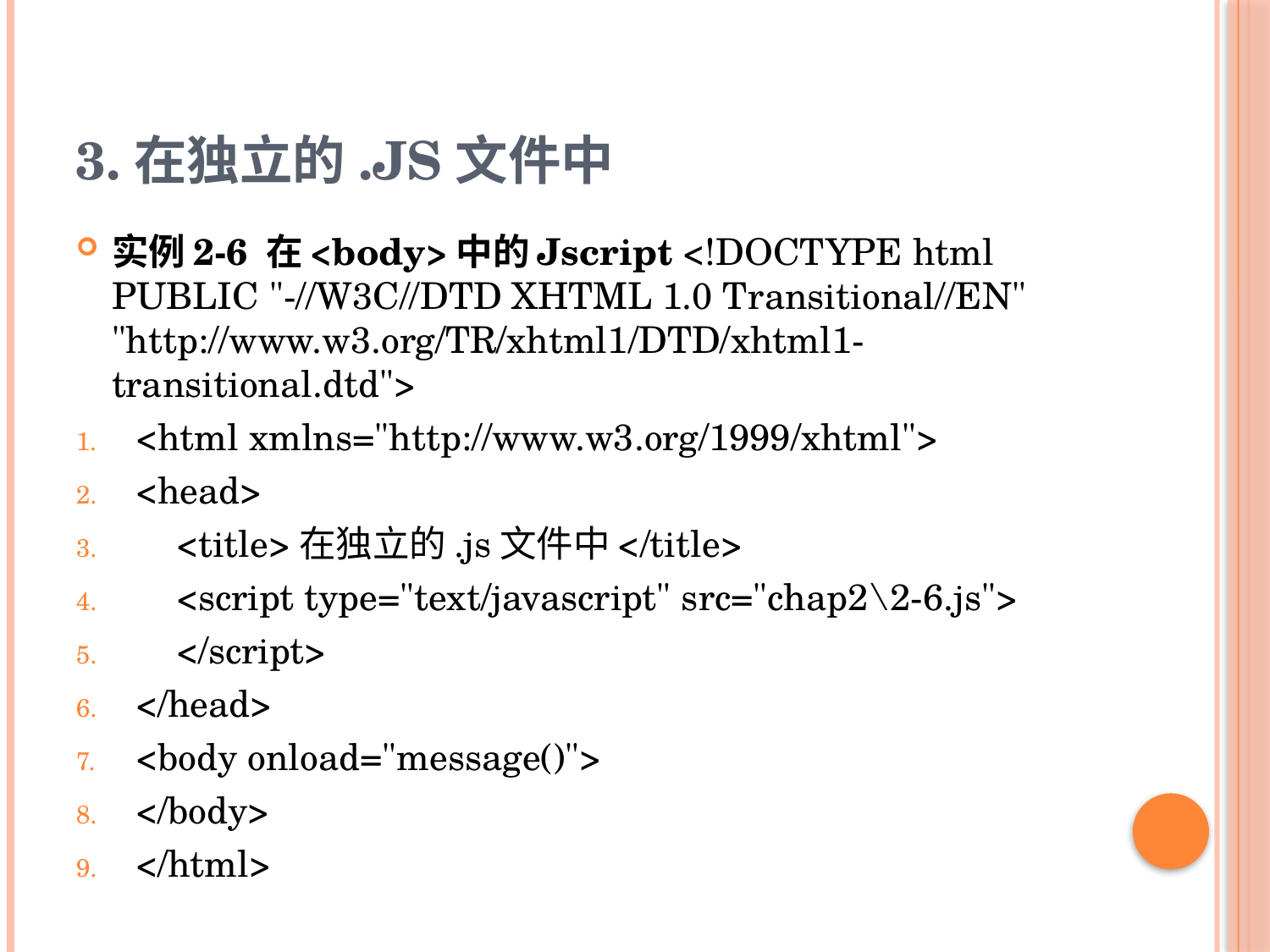

# 3.在独立的.js文件中
实例2-6 在<body>中的Jscript <!DOCTYPE html PUBLIC "-//W3C//DTD XHTML 1.0 Transitional//EN" "http://www.w3.org/TR/xhtml1/DTD/xhtml1-transitional.dtd">
<html xmlns="http://www.w3.org/1999/xhtml">
<head>
    <title>在独立的.js文件中</title>
    <script type="text/javascript" src="chap2\2-6.js">
    </script>
</head>
<body onload="message()">
</body>
</html>